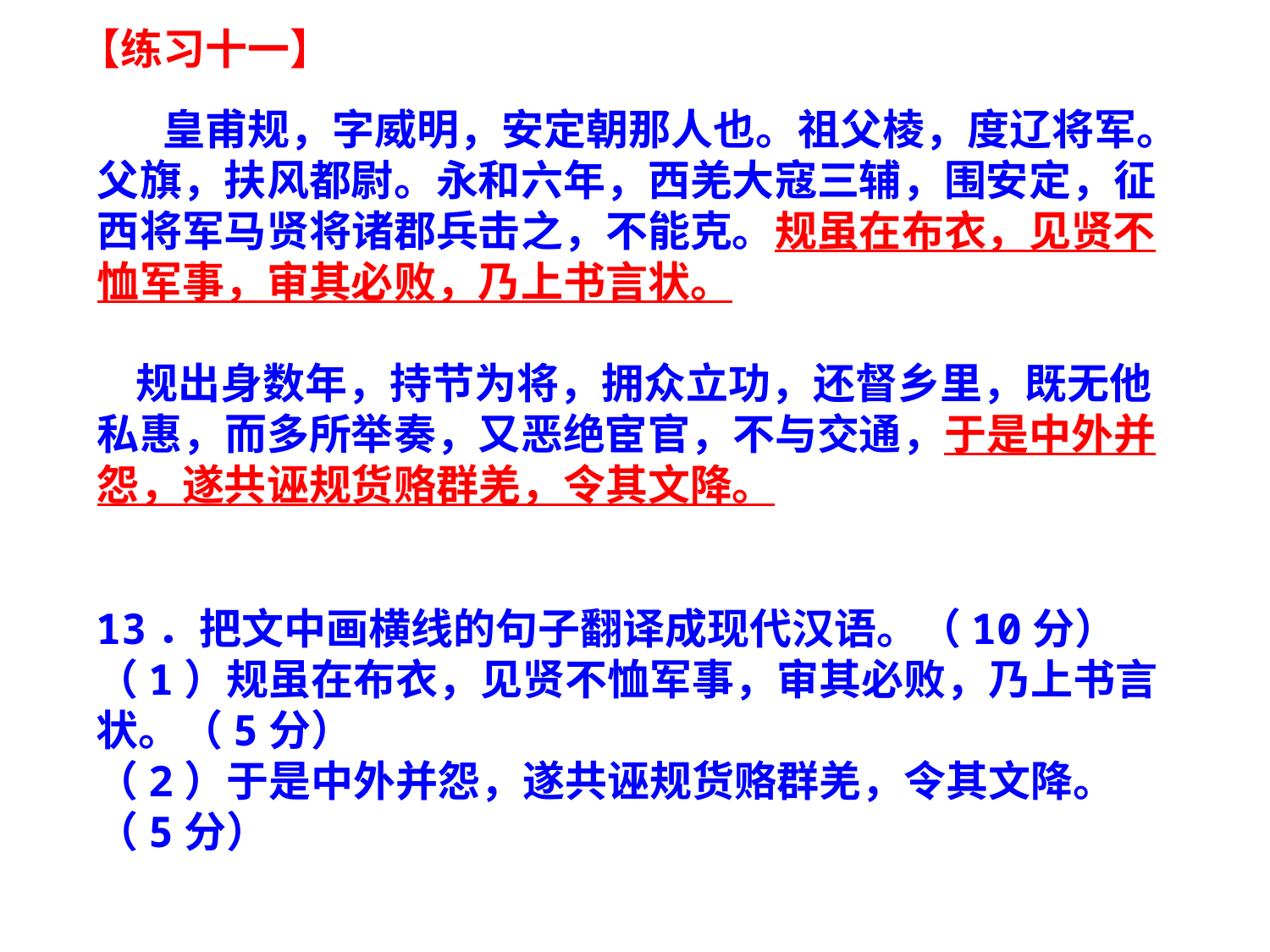

【练习十一】
        皇甫规，字威明，安定朝那人也。祖父棱，度辽将军。父旗，扶风都尉。永和六年，西羌大寇三辅，围安定，征西将军马贤将诸郡兵击之，不能克。规虽在布衣，见贤不恤军事，审其必败，乃上书言状。

   规出身数年，持节为将，拥众立功，还督乡里，既无他私惠，而多所举奏，又恶绝宦官，不与交通，于是中外并怨，遂共诬规货赂群羌，令其文降。
13．把文中画横线的句子翻译成现代汉语。（10分）
（1）规虽在布衣，见贤不恤军事，审其必败，乃上书言状。（5分）
（2）于是中外并怨，遂共诬规货赂群羌，令其文降。（5分）